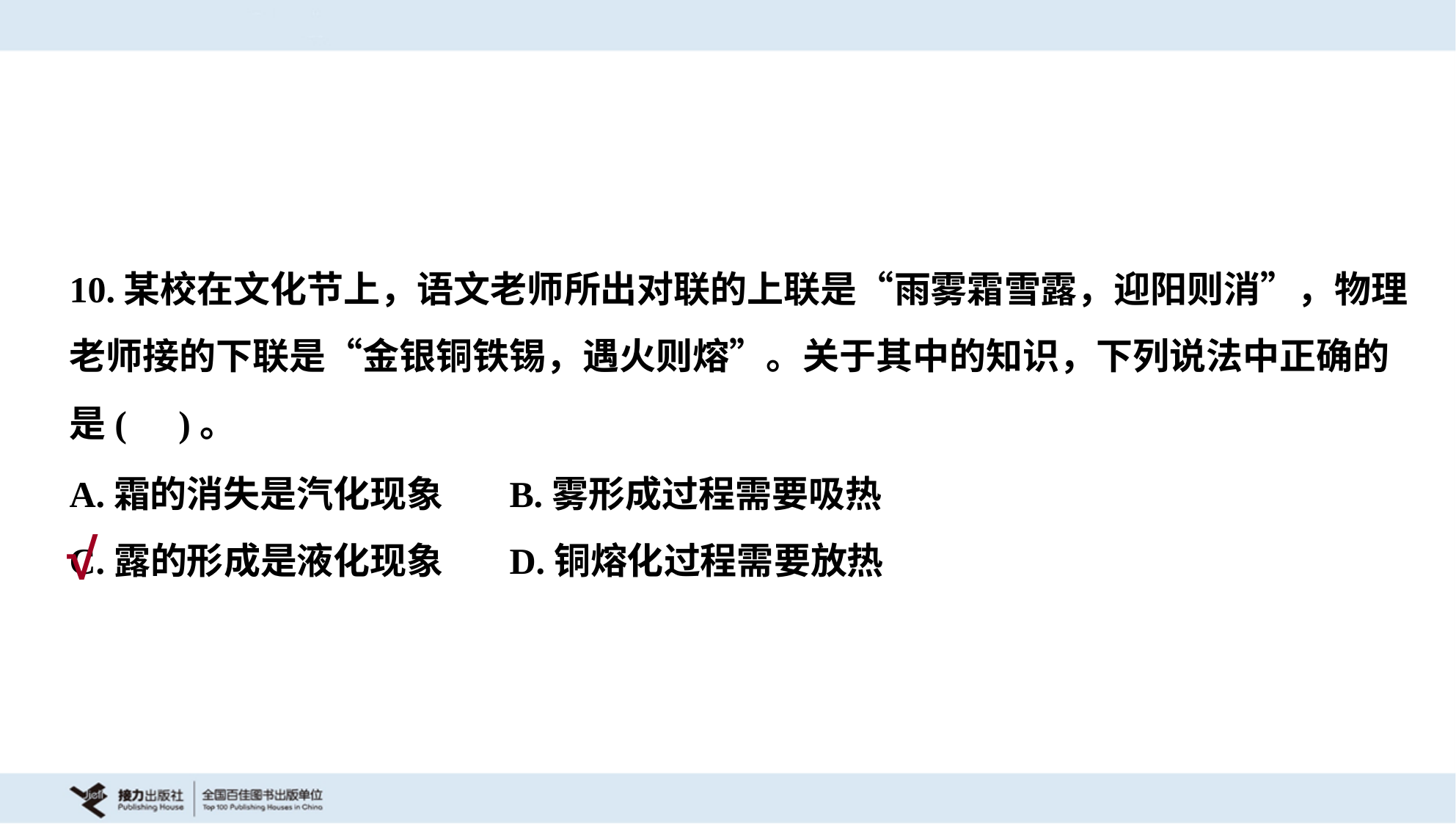

10.某校在文化节上，语文老师所出对联的上联是“雨雾霜雪露，迎阳则消”，物理
老师接的下联是“金银铜铁锡，遇火则熔”。关于其中的知识，下列说法中正确的
是(     )。

A.霜的消失是汽化现象	B.雾形成过程需要吸热
C.露的形成是液化现象	D.铜熔化过程需要放热
√